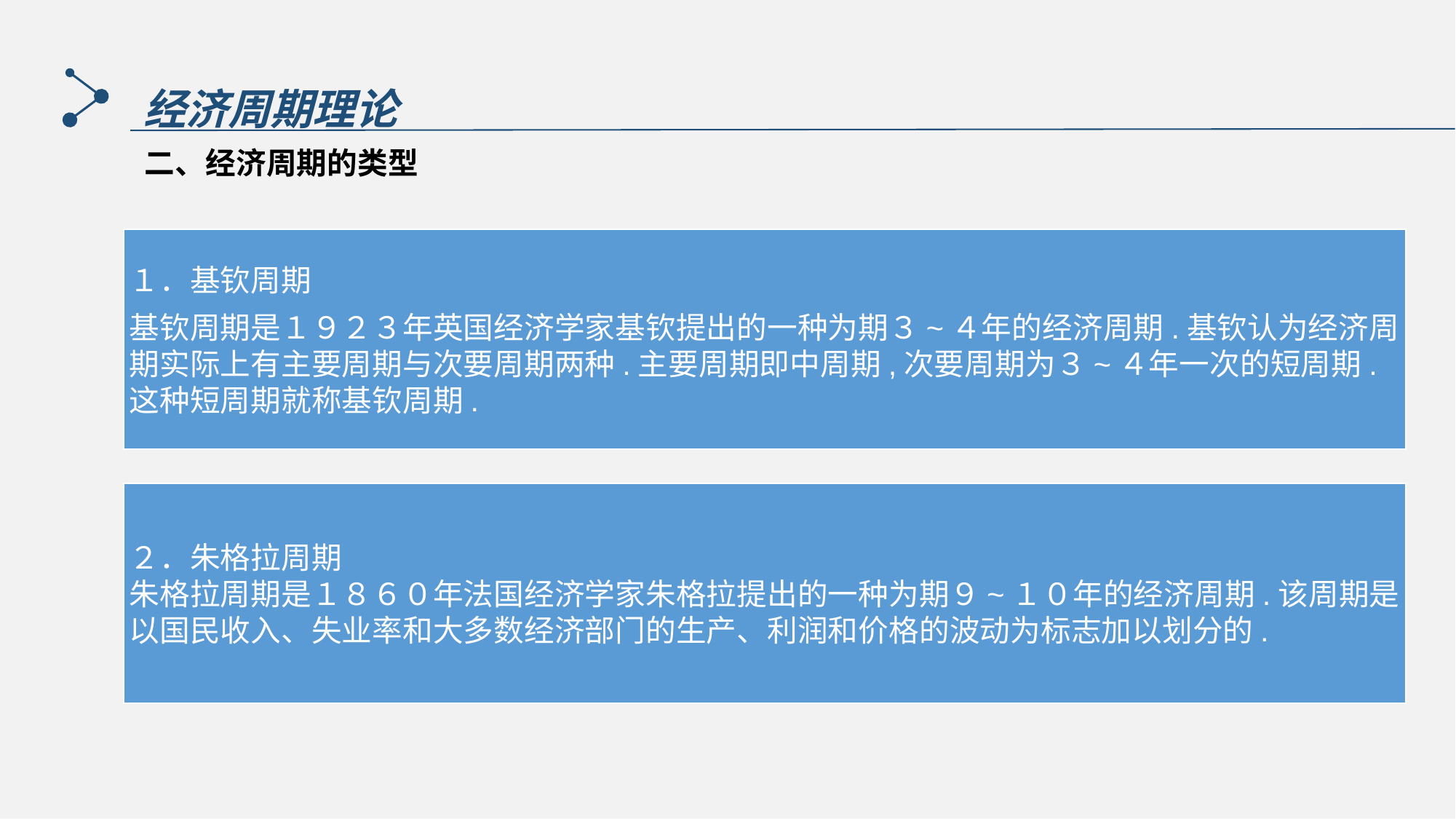

经济周期理论
二、经济周期的类型

１．基钦周期
基钦周期是１９２３年英国经济学家基钦提出的一种为期３~４年的经济周期.基钦认为经济周期实际上有主要周期与次要周期两种.主要周期即中周期,次要周期为３~４年一次的短周期.这种短周期就称基钦周期.

２．朱格拉周期
朱格拉周期是１８６０年法国经济学家朱格拉提出的一种为期９~１０年的经济周期.该周期是以国民收入、失业率和大多数经济部门的生产、利润和价格的波动为标志加以划分的.